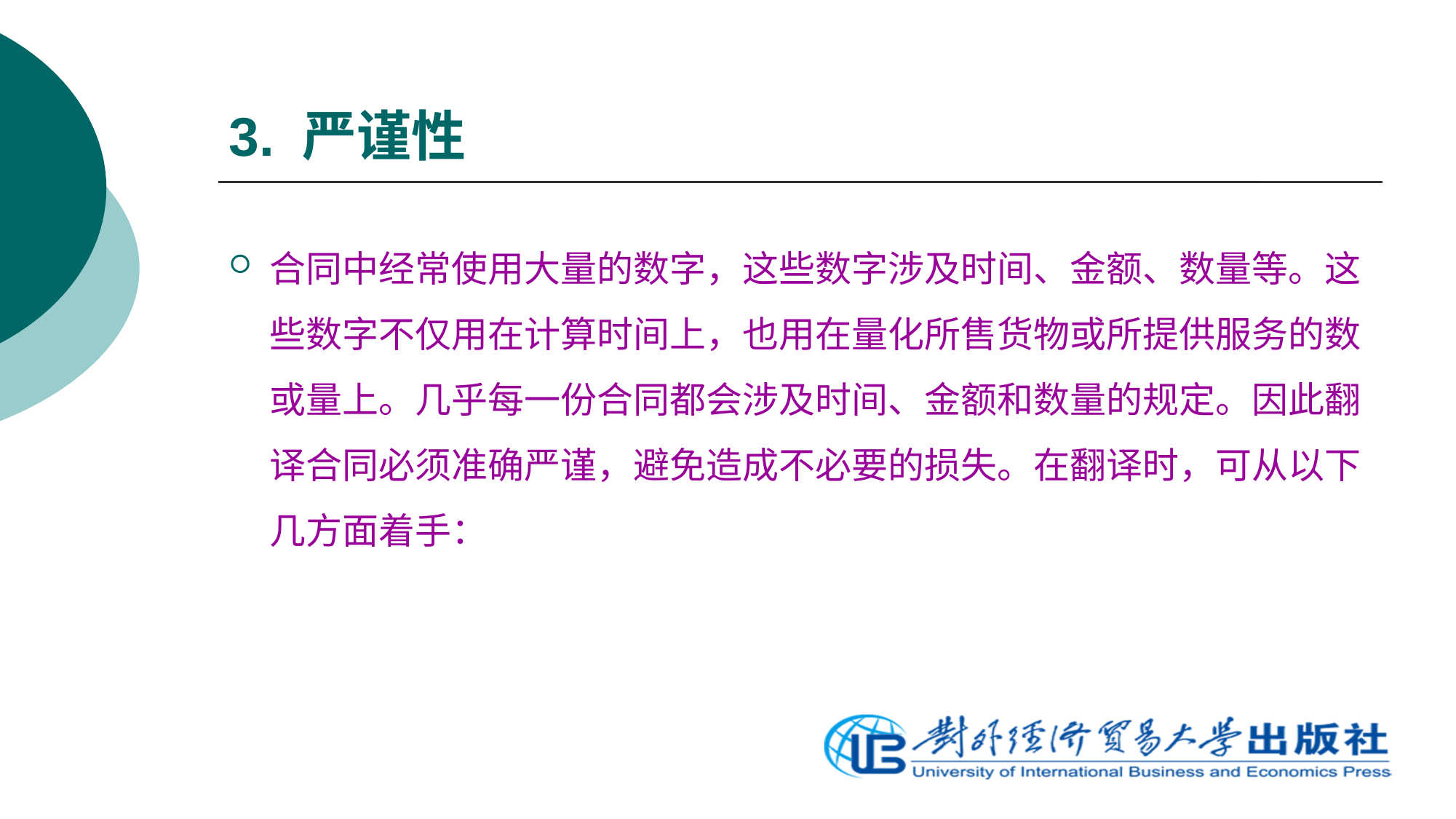

# 3. 严谨性
合同中经常使用大量的数字，这些数字涉及时间、金额、数量等。这些数字不仅用在计算时间上，也用在量化所售货物或所提供服务的数或量上。几乎每一份合同都会涉及时间、金额和数量的规定。因此翻译合同必须准确严谨，避免造成不必要的损失。在翻译时，可从以下几方面着手：